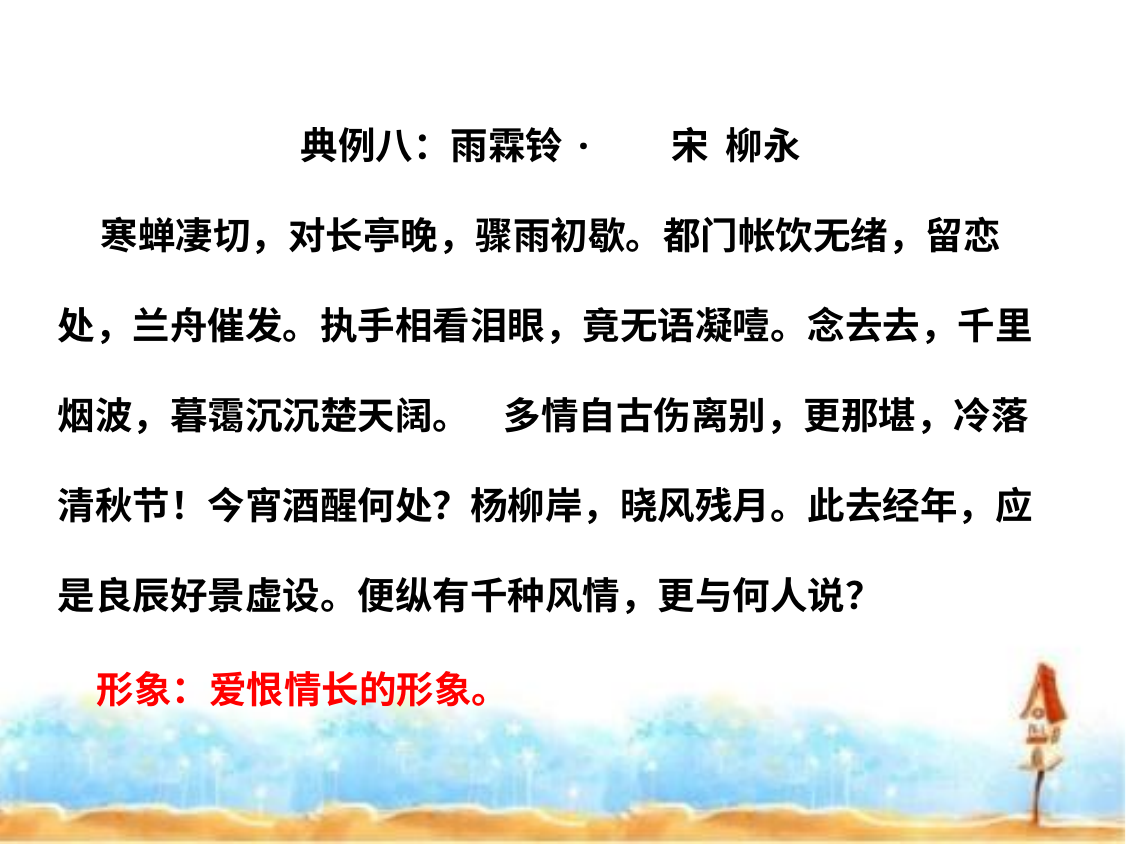

典例八：雨霖铃·   宋  柳永
    寒蝉凄切，对长亭晚，骤雨初歇。都门帐饮无绪，留恋处，兰舟催发。执手相看泪眼，竟无语凝噎。念去去，千里烟波，暮霭沉沉楚天阔。    多情自古伤离别，更那堪，冷落清秋节！今宵酒醒何处？杨柳岸，晓风残月。此去经年，应是良辰好景虚设。便纵有千种风情，更与何人说？
形象：爱恨情长的形象。